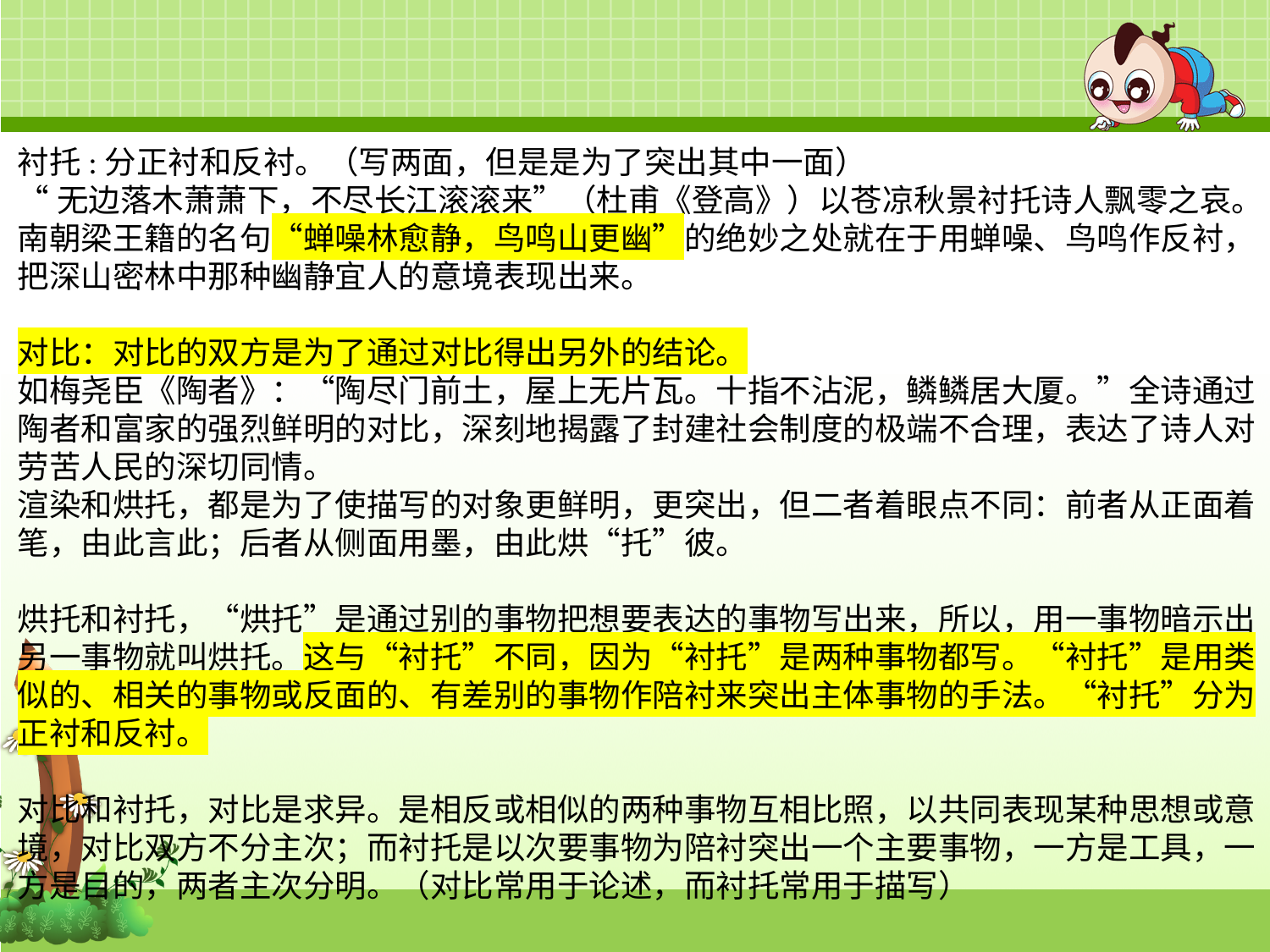

衬托:分正衬和反衬。（写两面，但是是为了突出其中一面）
“无边落木萧萧下，不尽长江滚滚来”（杜甫《登高》）以苍凉秋景衬托诗人飘零之哀。
南朝梁王籍的名句“蝉噪林愈静，鸟鸣山更幽”的绝妙之处就在于用蝉噪、鸟鸣作反衬，把深山密林中那种幽静宜人的意境表现出来。

对比：对比的双方是为了通过对比得出另外的结论。
如梅尧臣《陶者》：“陶尽门前土，屋上无片瓦。十指不沾泥，鳞鳞居大厦。”全诗通过陶者和富家的强烈鲜明的对比，深刻地揭露了封建社会制度的极端不合理，表达了诗人对劳苦人民的深切同情。
渲染和烘托，都是为了使描写的对象更鲜明，更突出，但二者着眼点不同：前者从正面着笔，由此言此；后者从侧面用墨，由此烘“托”彼。

烘托和衬托，“烘托”是通过别的事物把想要表达的事物写出来，所以，用一事物暗示出另一事物就叫烘托。这与“衬托”不同，因为“衬托”是两种事物都写。“衬托”是用类似的、相关的事物或反面的、有差别的事物作陪衬来突出主体事物的手法。“衬托”分为正衬和反衬。

对比和衬托，对比是求异。是相反或相似的两种事物互相比照，以共同表现某种思想或意境，对比双方不分主次；而衬托是以次要事物为陪衬突出一个主要事物，一方是工具，一方是目的，两者主次分明。（对比常用于论述，而衬托常用于描写）